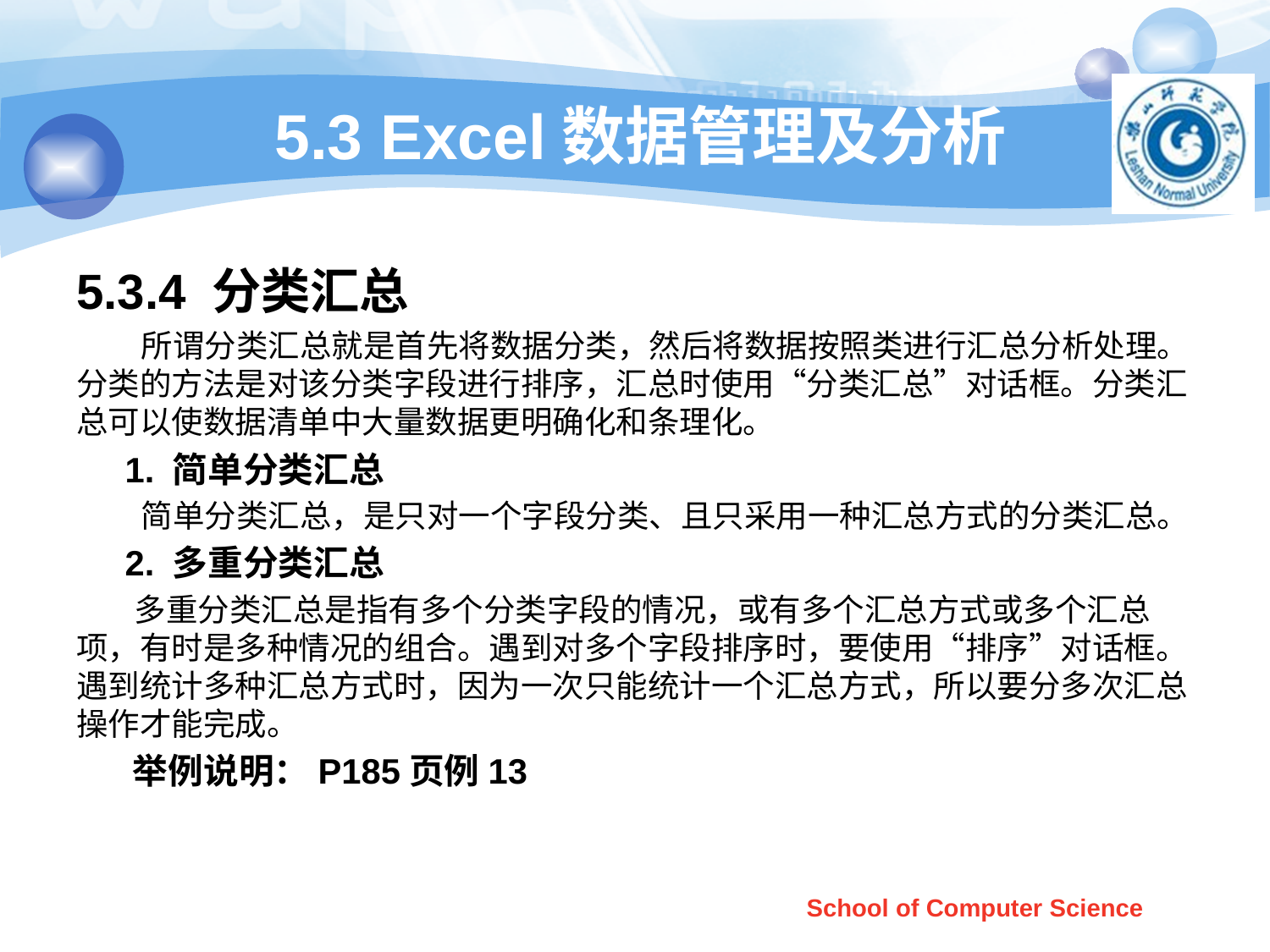

# 5.3 Excel数据管理及分析
5.3.4 分类汇总
        所谓分类汇总就是首先将数据分类，然后将数据按照类进行汇总分析处理。分类的方法是对该分类字段进行排序，汇总时使用“分类汇总”对话框。分类汇总可以使数据清单中大量数据更明确化和条理化。
     1. 简单分类汇总
        简单分类汇总，是只对一个字段分类、且只采用一种汇总方式的分类汇总。
     2. 多重分类汇总
       多重分类汇总是指有多个分类字段的情况，或有多个汇总方式或多个汇总项，有时是多种情况的组合。遇到对多个字段排序时，要使用“排序”对话框。遇到统计多种汇总方式时，因为一次只能统计一个汇总方式，所以要分多次汇总操作才能完成。
      举例说明：P185页例13

School of Computer Science